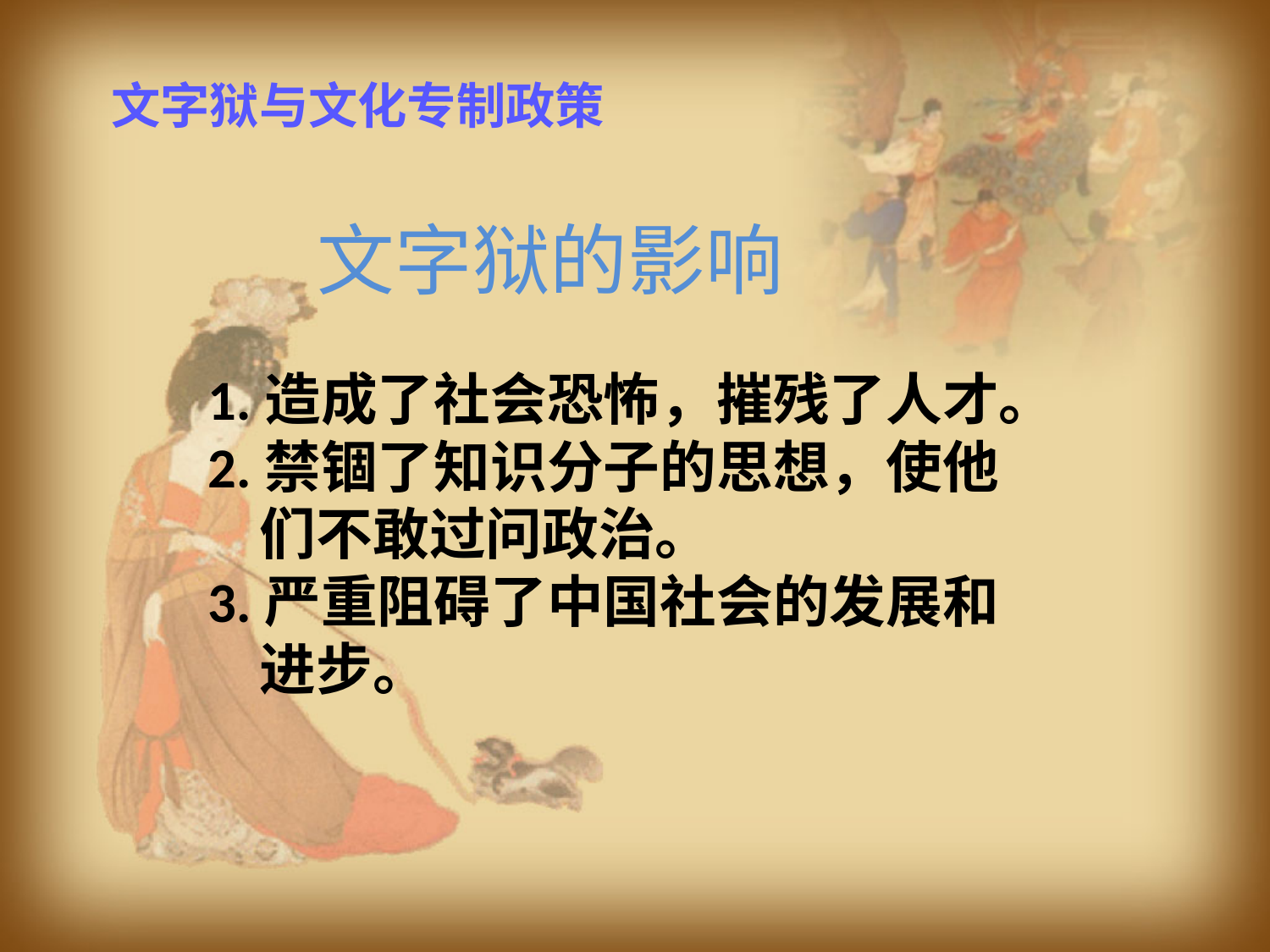

文字狱与文化专制政策
文字狱的影响
1.造成了社会恐怖，摧残了人才。
2.禁锢了知识分子的思想，使他
   们不敢过问政治。
3.严重阻碍了中国社会的发展和
   进步。